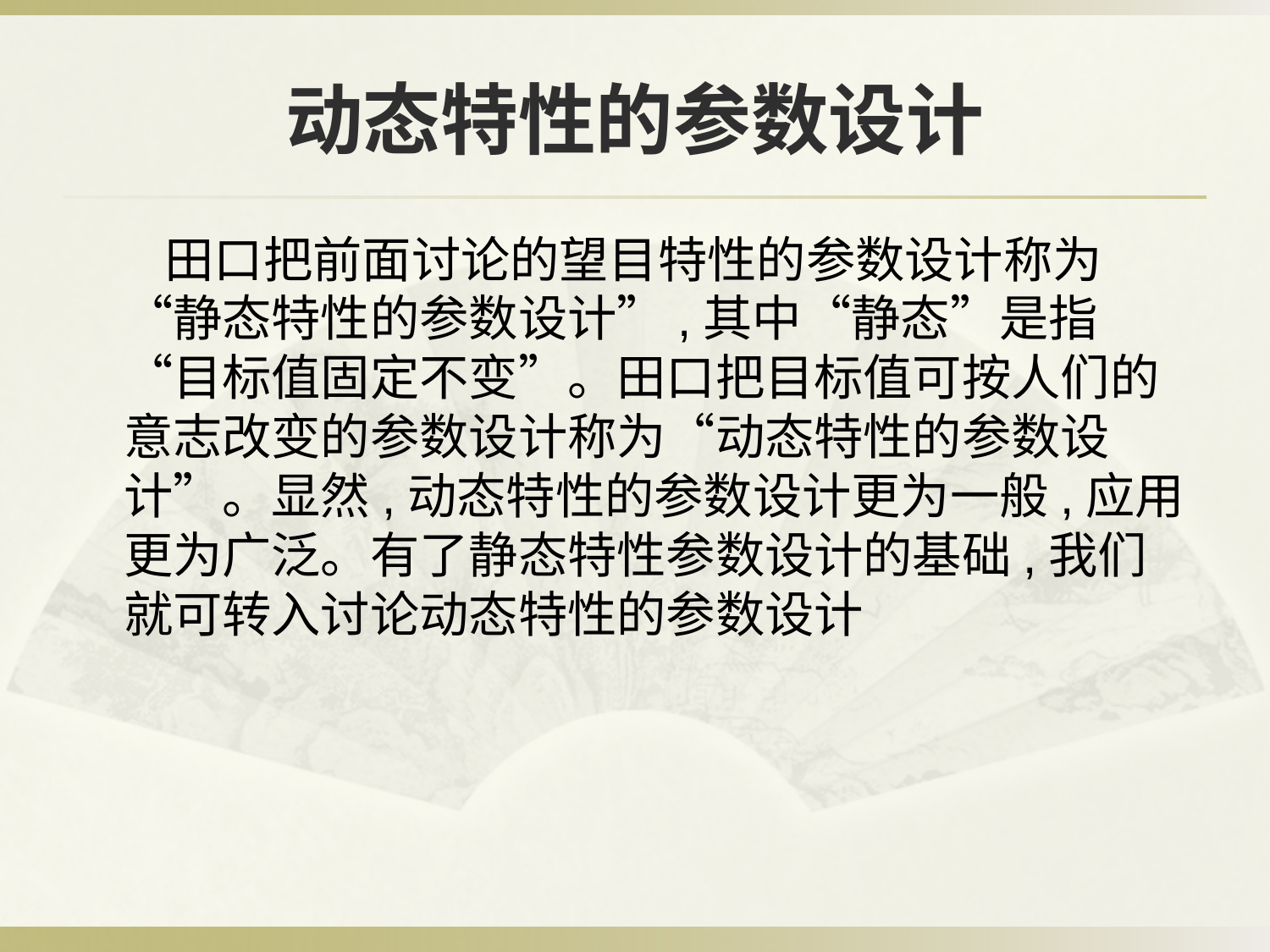

# 动态特性的参数设计
       田口把前面讨论的望目特性的参数设计称为“静态特性的参数设计”,其中“静态”是指“目标值固定不变”。田口把目标值可按人们的意志改变的参数设计称为“动态特性的参数设计”。显然,动态特性的参数设计更为一般,应用更为广泛。有了静态特性参数设计的基础,我们就可转入讨论动态特性的参数设计